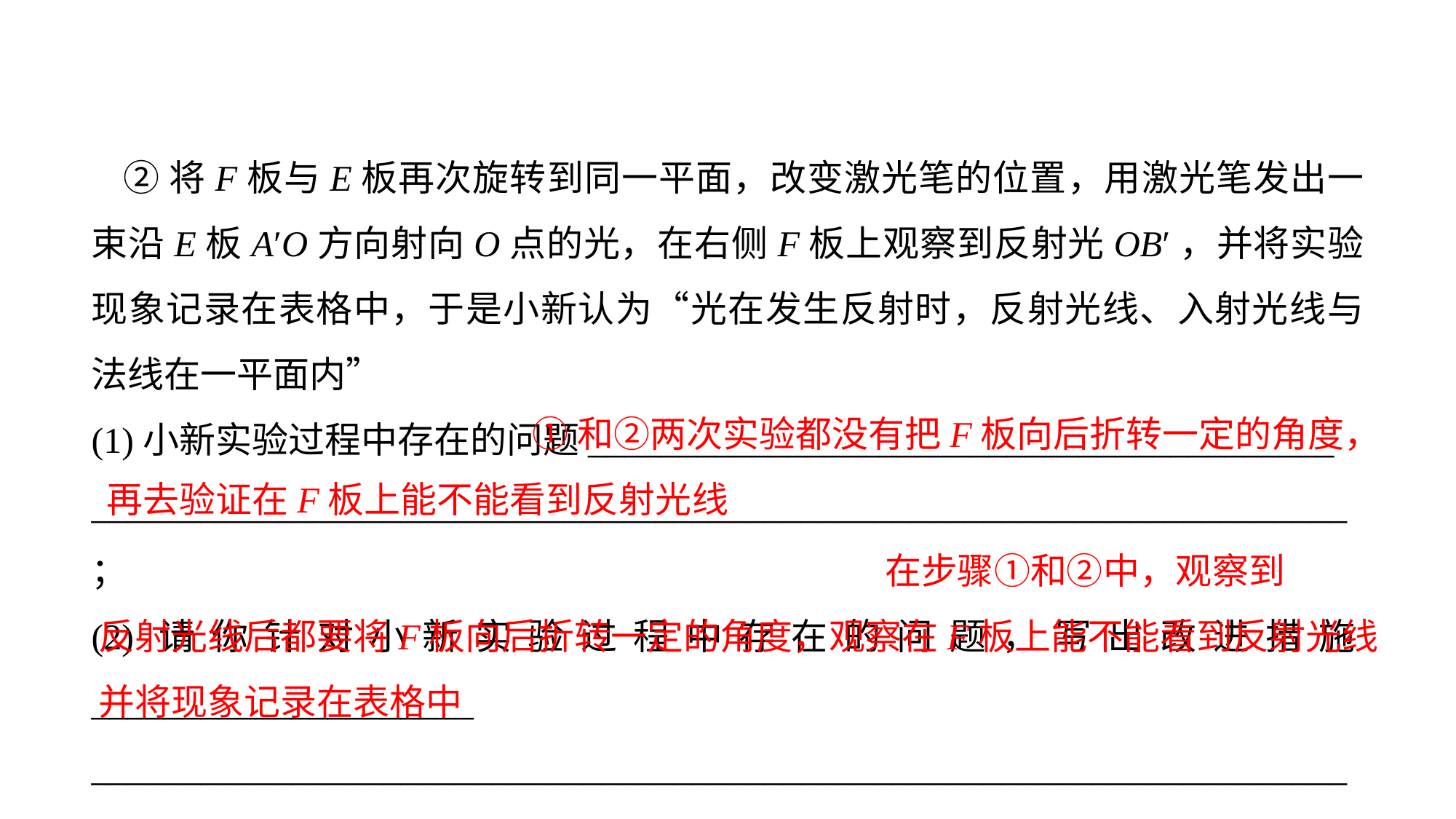

②将F板与E板再次旋转到同一平面，改变激光笔的位置，用激光笔发出一束沿E板A′O方向射向O点的光，在右侧F板上观察到反射光OB′，并将实验现象记录在表格中，于是小新认为“光在发生反射时，反射光线、入射光线与法线在一平面内”
(1)小新实验过程中存在的问题_________________________________________
_____________________________________________________________________；
(2)请你针对小新实验过程中存在的问题，写出改进措施_____________________
_____________________________________________________________________
______________________________.
                                                    ①和②两次实验都没有把F板向后折转一定的角度，
再去验证在F板上能不能看到反射光线
                                                                                               在步骤①和②中，观察到
反射光线后都要将F板向后折转一定的角度，观察在F板上能不能看到反射光线
并将现象记录在表格中